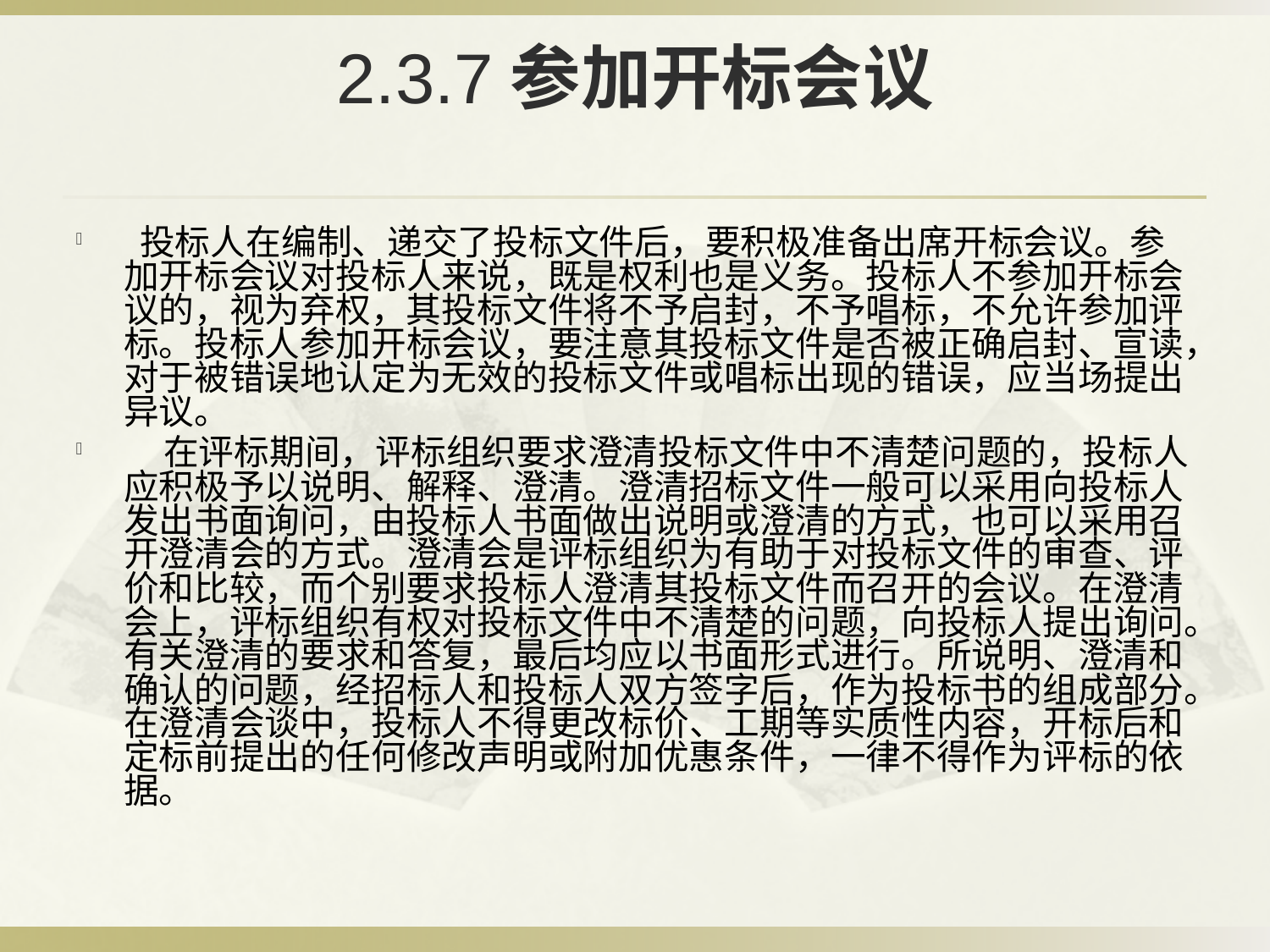

# 2.3.7参加开标会议
 投标人在编制、递交了投标文件后，要积极准备出席开标会议。参加开标会议对投标人来说，既是权利也是义务。投标人不参加开标会议的，视为弃权，其投标文件将不予启封，不予唱标，不允许参加评标。投标人参加开标会议，要注意其投标文件是否被正确启封、宣读，对于被错误地认定为无效的投标文件或唱标出现的错误，应当场提出异议。
    在评标期间，评标组织要求澄清投标文件中不清楚问题的，投标人应积极予以说明、解释、澄清。澄清招标文件一般可以采用向投标人发出书面询问，由投标人书面做出说明或澄清的方式，也可以采用召开澄清会的方式。澄清会是评标组织为有助于对投标文件的审查、评价和比较，而个别要求投标人澄清其投标文件而召开的会议。在澄清会上，评标组织有权对投标文件中不清楚的问题，向投标人提出询问。有关澄清的要求和答复，最后均应以书面形式进行。所说明、澄清和确认的问题，经招标人和投标人双方签字后，作为投标书的组成部分。在澄清会谈中，投标人不得更改标价、工期等实质性内容，开标后和定标前提出的任何修改声明或附加优惠条件，一律不得作为评标的依据。